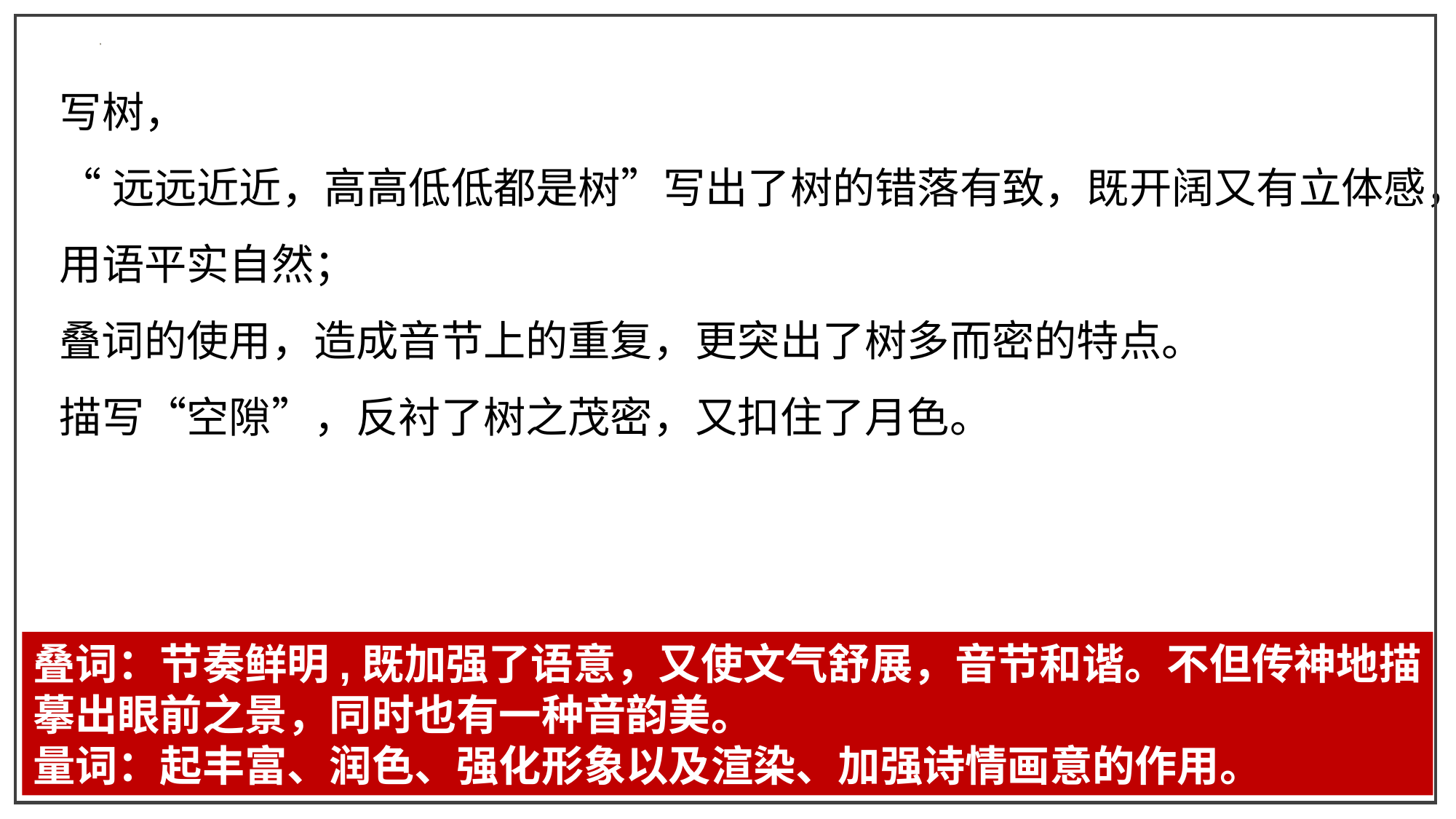

写树，
“远远近近，高高低低都是树”写出了树的错落有致，既开阔又有立体感，用语平实自然；
叠词的使用，造成音节上的重复，更突出了树多而密的特点。
描写“空隙”，反衬了树之茂密，又扣住了月色。
叠词：节奏鲜明,既加强了语意，又使文气舒展，音节和谐。不但传神地描摹出眼前之景，同时也有一种音韵美。
量词：起丰富、润色、强化形象以及渲染、加强诗情画意的作用。